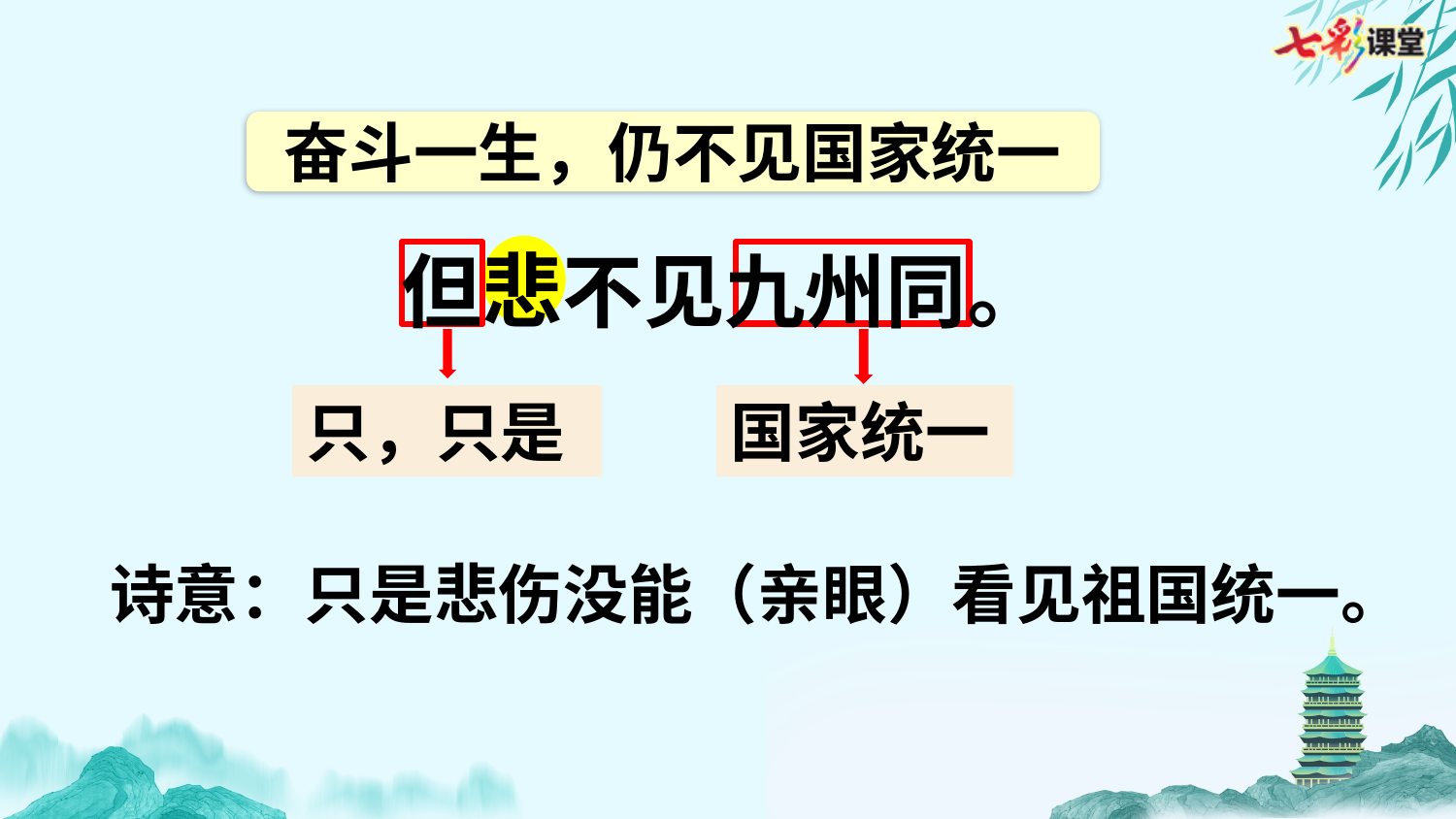

奋斗一生，仍不见国家统一
但悲不见九州同。

只，只是
国家统一
诗意：只是悲伤没能（亲眼）看见祖国统一。